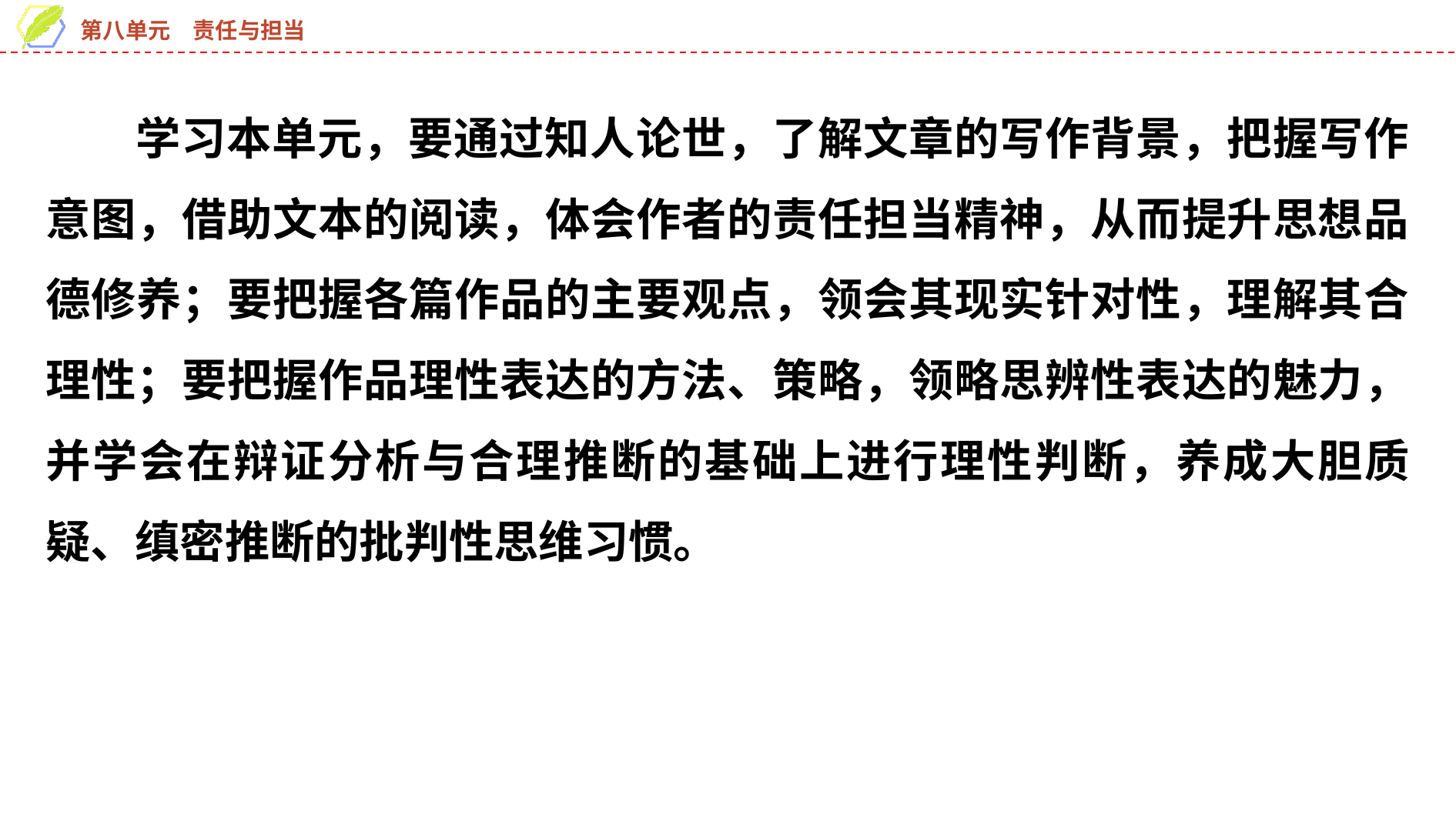

学习本单元，要通过知人论世，了解文章的写作背景，把握写作意图，借助文本的阅读，体会作者的责任担当精神，从而提升思想品德修养；要把握各篇作品的主要观点，领会其现实针对性，理解其合理性；要把握作品理性表达的方法、策略，领略思辨性表达的魅力，并学会在辩证分析与合理推断的基础上进行理性判断，养成大胆质疑、缜密推断的批判性思维习惯。